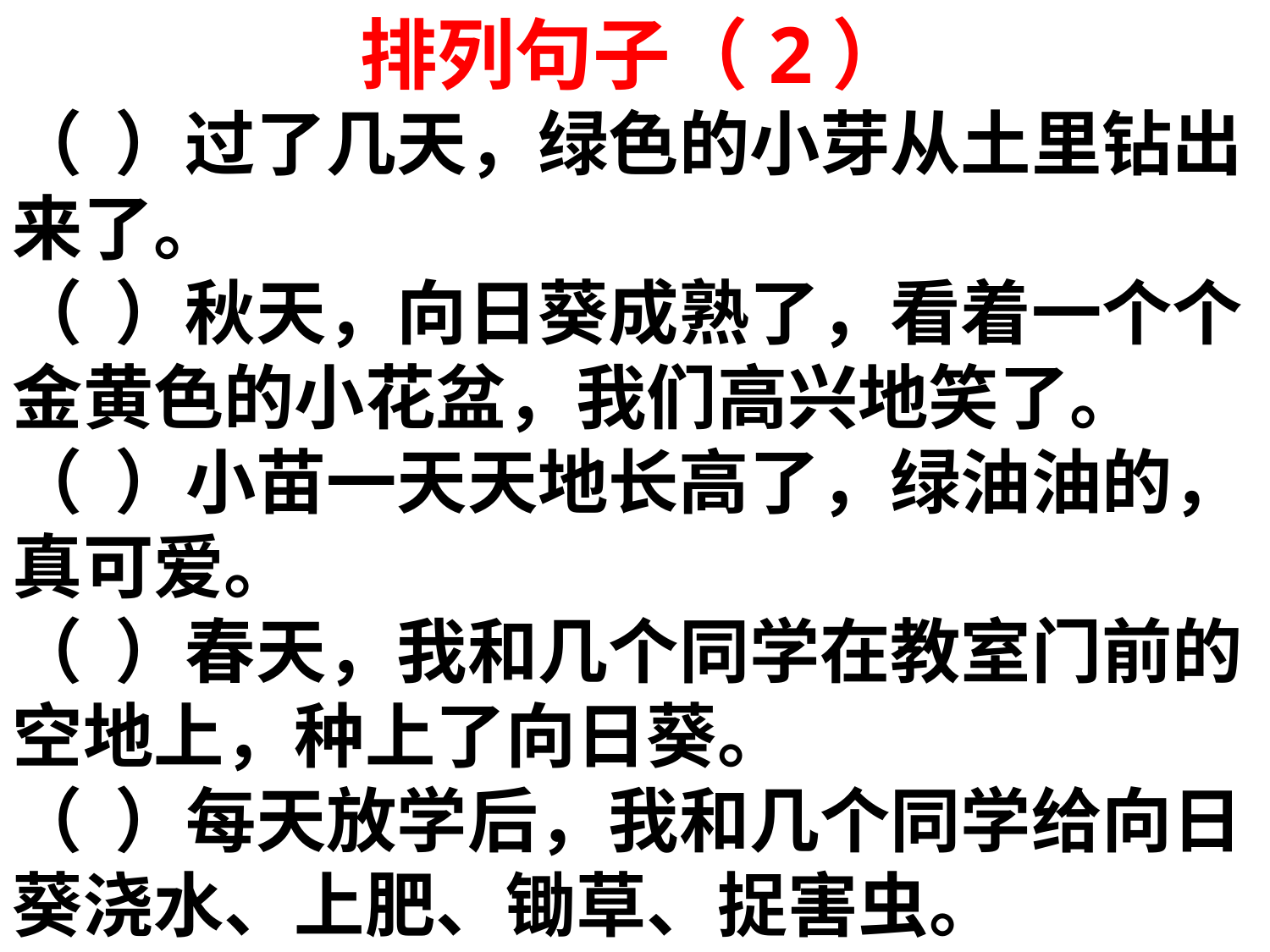

排列句子（2）
（  ）过了几天，绿色的小芽从土里钻出来了。
（  ）秋天，向日葵成熟了，看着一个个金黄色的小花盆，我们高兴地笑了。
（  ）小苗一天天地长高了，绿油油的，真可爱。
（  ）春天，我和几个同学在教室门前的空地上，种上了向日葵。
（  ）每天放学后，我和几个同学给向日葵浇水、上肥、锄草、捉害虫。